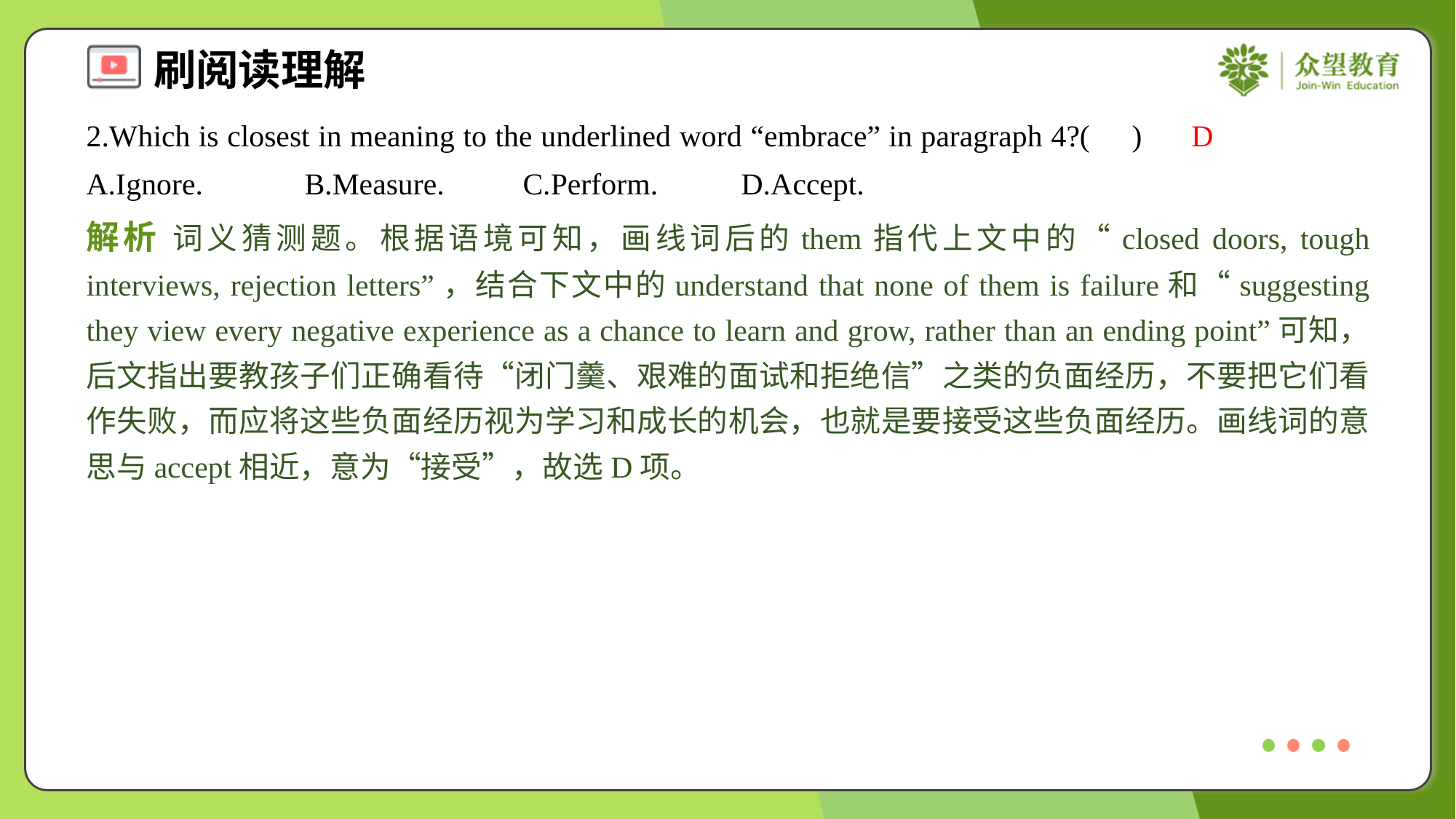

2.Which is closest in meaning to the underlined word “embrace” in paragraph 4?(     )
D
A.Ignore.	B.Measure.	C.Perform.	D.Accept.
解析 词义猜测题。根据语境可知，画线词后的them指代上文中的“closed doors, tough interviews, rejection letters”，结合下文中的understand that none of them is failure和“suggesting they view every negative experience as a chance to learn and grow, rather than an ending point”可知，后文指出要教孩子们正确看待“闭门羹、艰难的面试和拒绝信”之类的负面经历，不要把它们看作失败，而应将这些负面经历视为学习和成长的机会，也就是要接受这些负面经历。画线词的意思与accept相近，意为“接受”，故选D项。